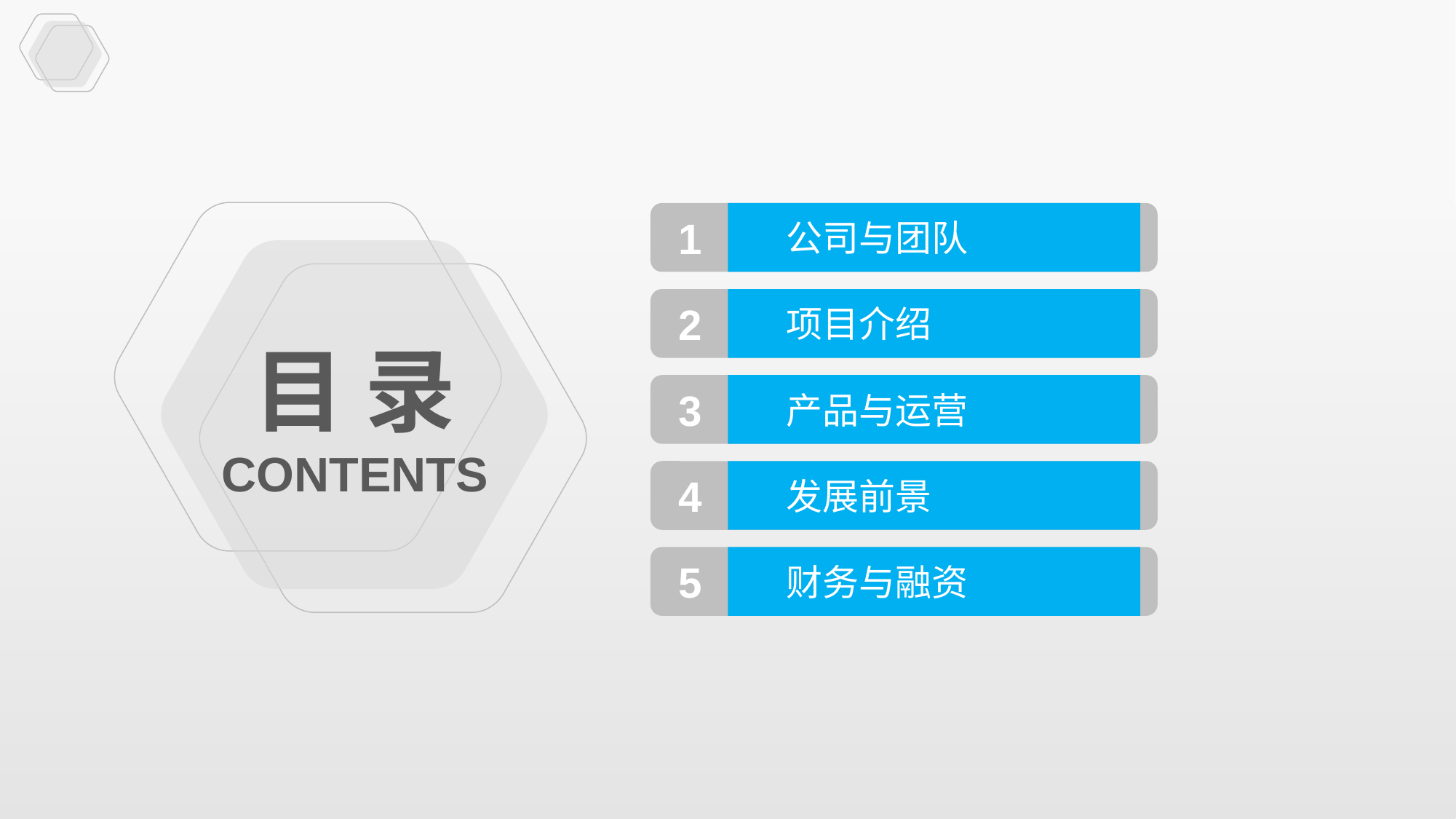

1
公司与团队

2
项目介绍
目 录

3
产品与运营
CONTENTS

4
发展前景

5
财务与融资